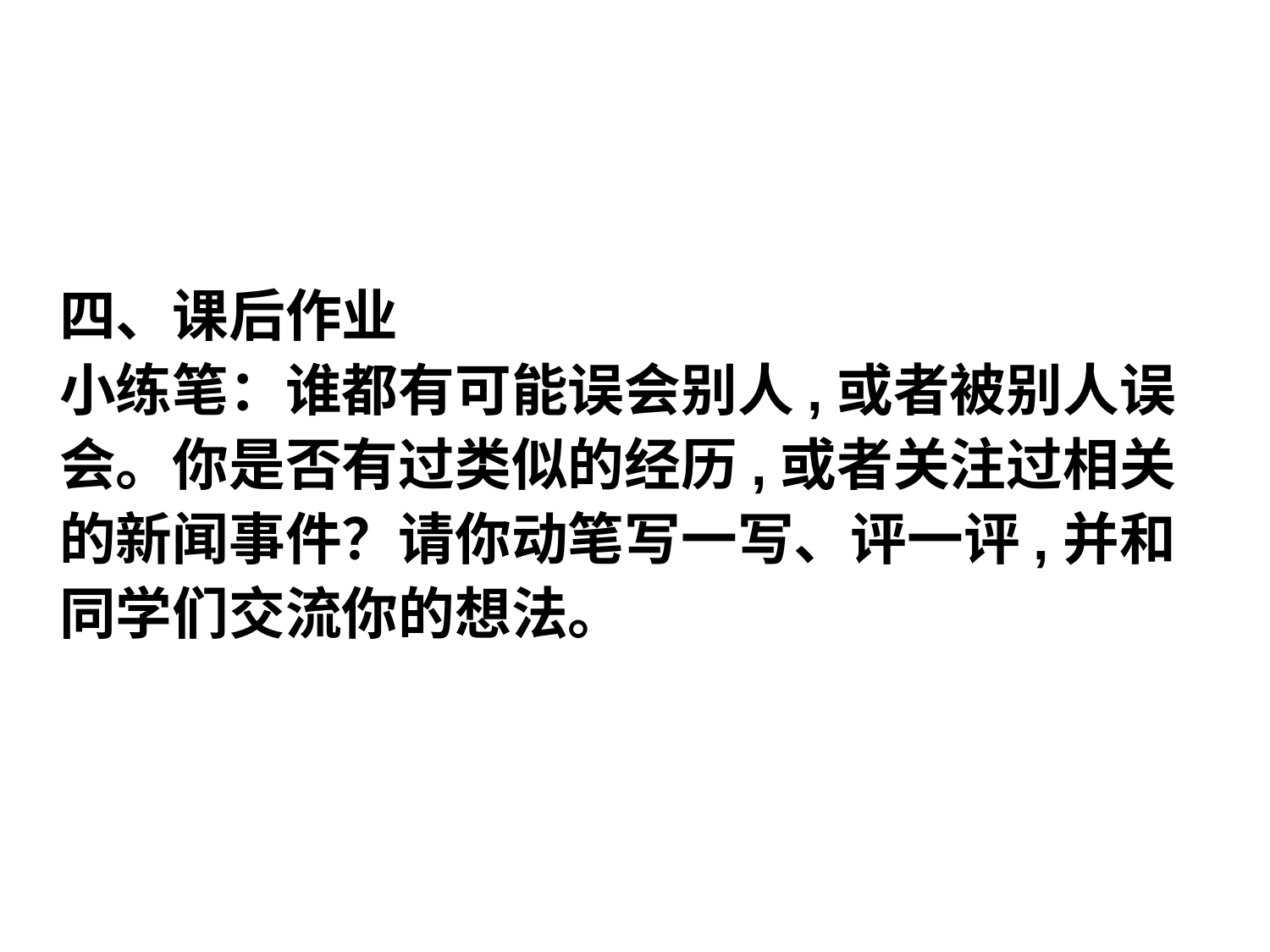

四、课后作业
小练笔：谁都有可能误会别人,或者被别人误会。你是否有过类似的经历,或者关注过相关的新闻事件？请你动笔写一写、评一评,并和同学们交流你的想法。